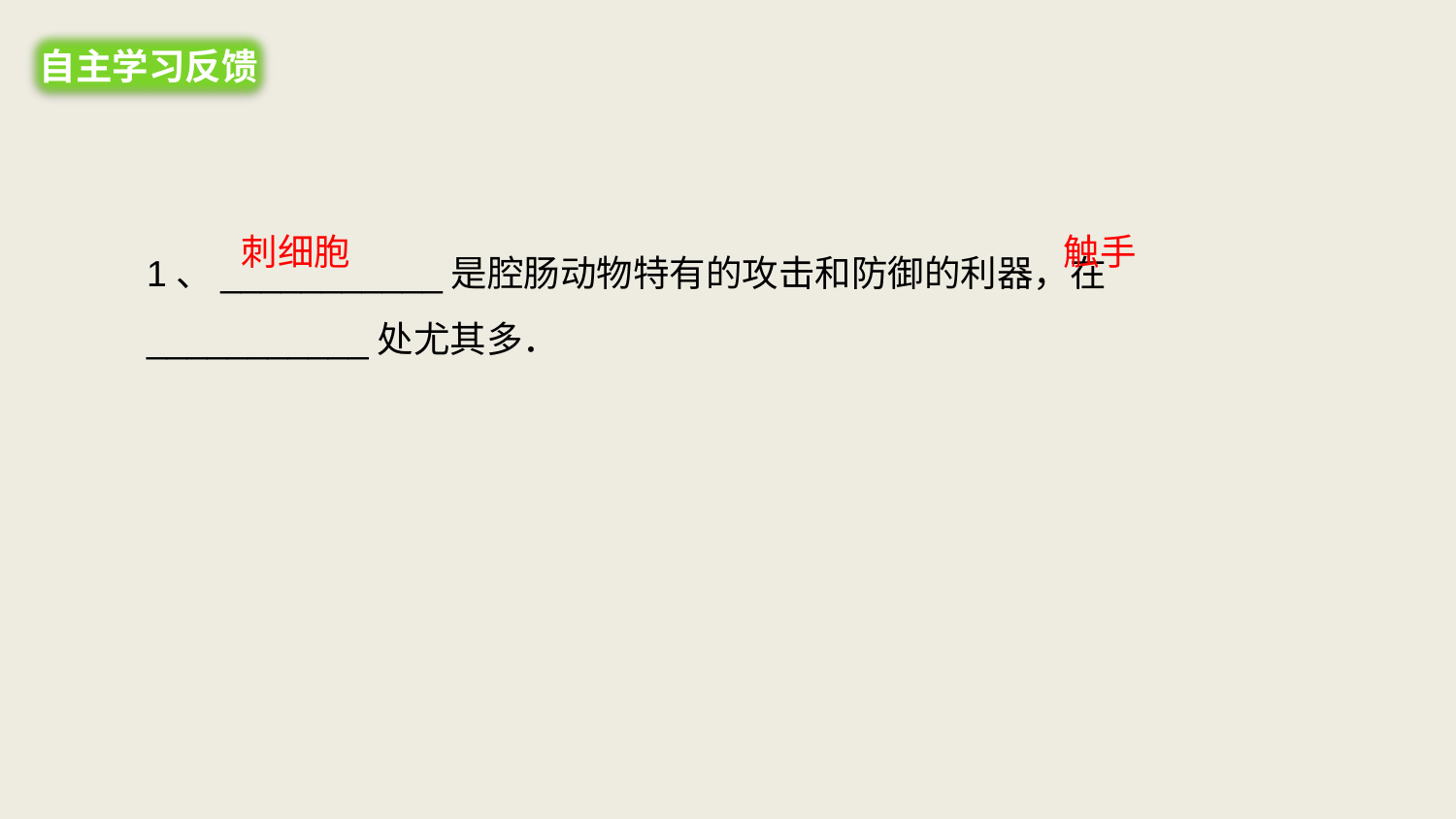

自主学习反馈
1、___________是腔肠动物特有的攻击和防御的利器，在___________处尤其多．
刺细胞
触手